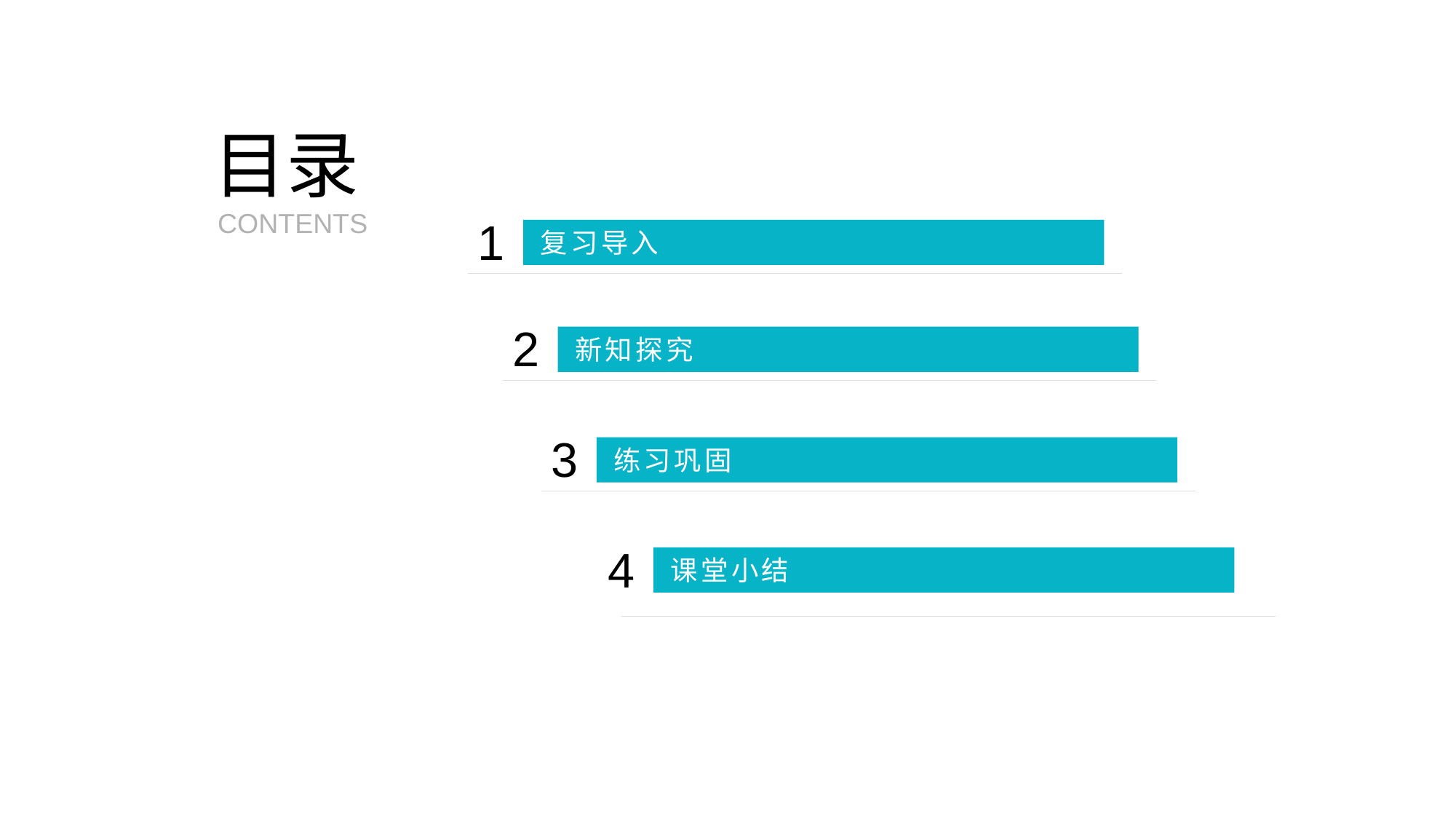

目录
CONTENTS
1
复习导入
2
新知探究
3
练习巩固
4
课堂小结